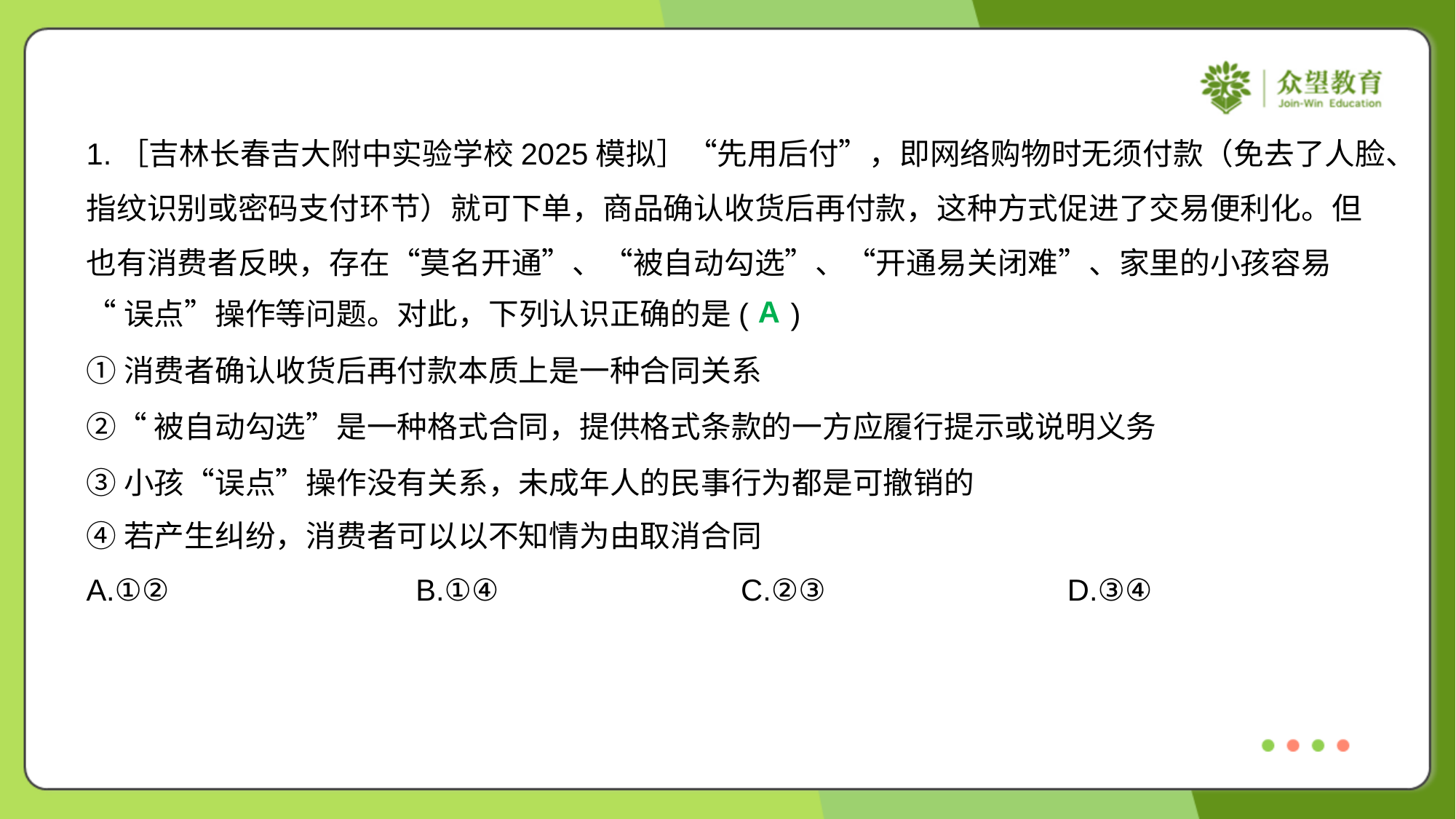

1.［吉林长春吉大附中实验学校2025模拟］“先用后付”，即网络购物时无须付款（免去了人脸、
指纹识别或密码支付环节）就可下单，商品确认收货后再付款，这种方式促进了交易便利化。但
也有消费者反映，存在“莫名开通”、“被自动勾选”、“开通易关闭难”、家里的小孩容易
“误点”操作等问题。对此，下列认识正确的是(     )
A
①消费者确认收货后再付款本质上是一种合同关系
②“被自动勾选”是一种格式合同，提供格式条款的一方应履行提示或说明义务
③小孩“误点”操作没有关系，未成年人的民事行为都是可撤销的
④若产生纠纷，消费者可以以不知情为由取消合同
A.①②	B.①④	C.②③	D.③④